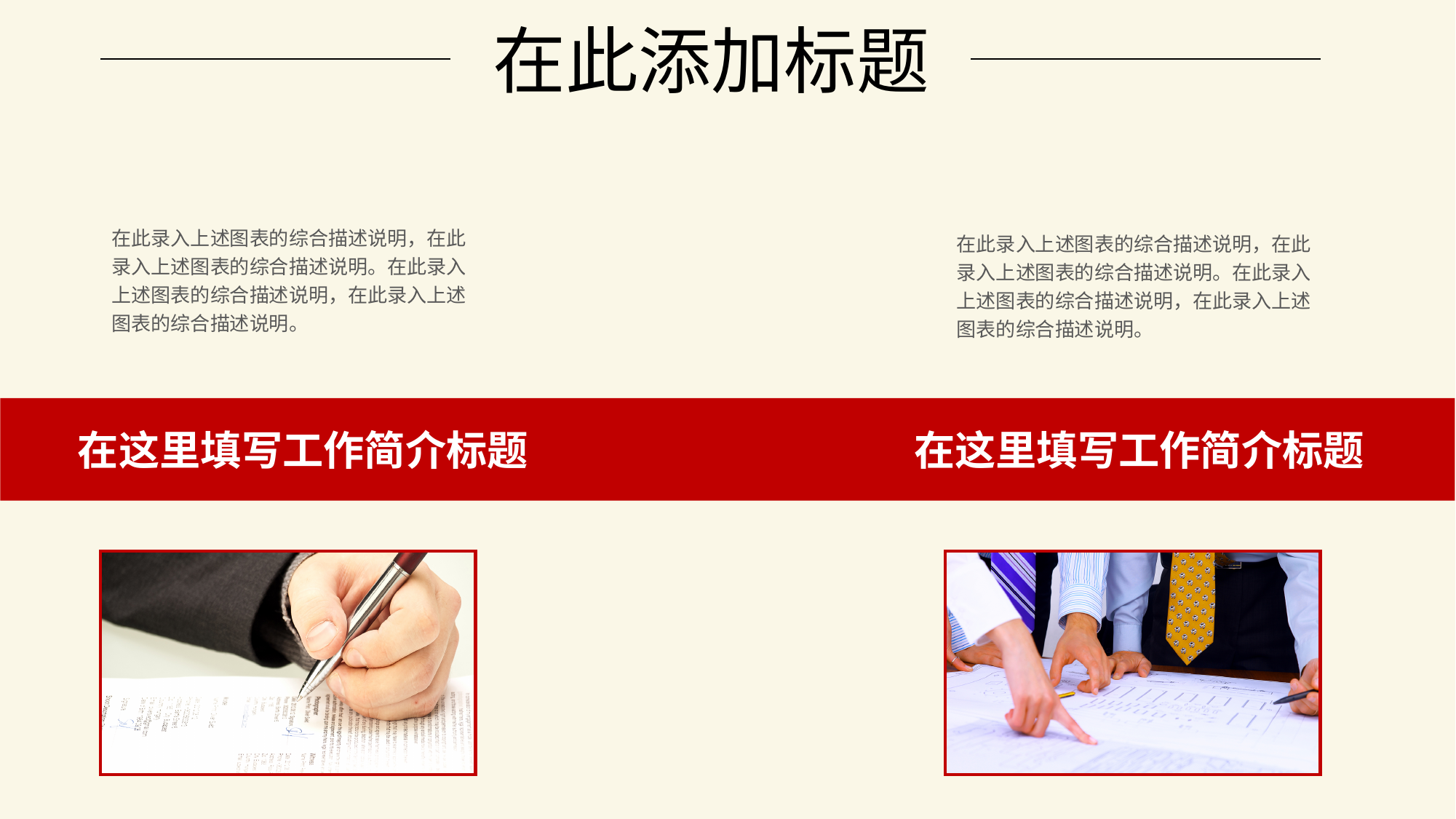

在此录入上述图表的综合描述说明，在此录入上述图表的综合描述说明。在此录入上述图表的综合描述说明，在此录入上述图表的综合描述说明。

在此录入上述图表的综合描述说明，在此录入上述图表的综合描述说明。在此录入上述图表的综合描述说明，在此录入上述图表的综合描述说明。

在这里填写工作简介标题
在这里填写工作简介标题